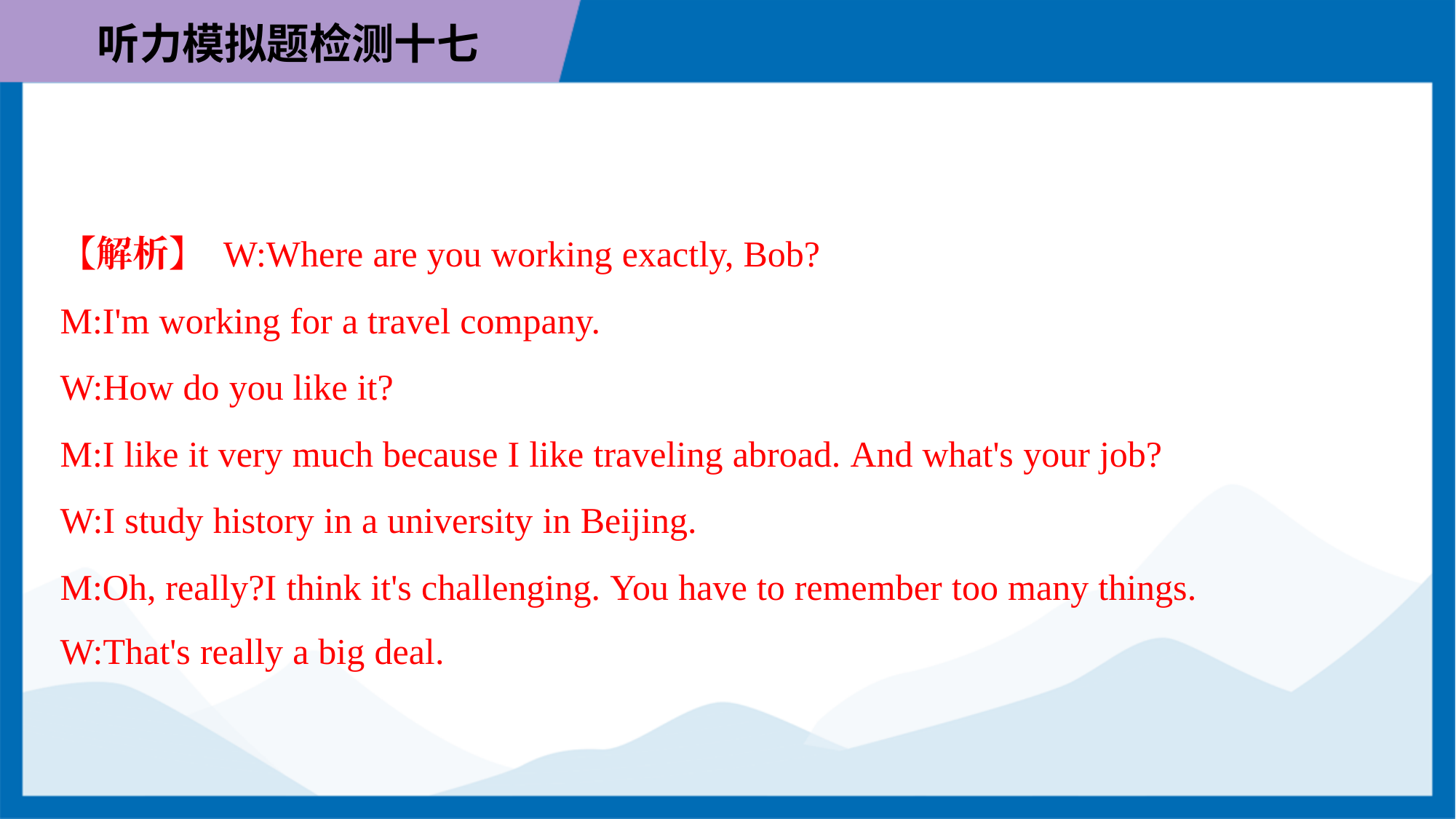

【解析】 W:Where are you working exactly, Bob?
M:I'm working for a travel company.
W:How do you like it?
M:I like it very much because I like traveling abroad. And what's your job?
W:I study history in a university in Beijing.
M:Oh, really?I think it's challenging. You have to remember too many things.
W:That's really a big deal.